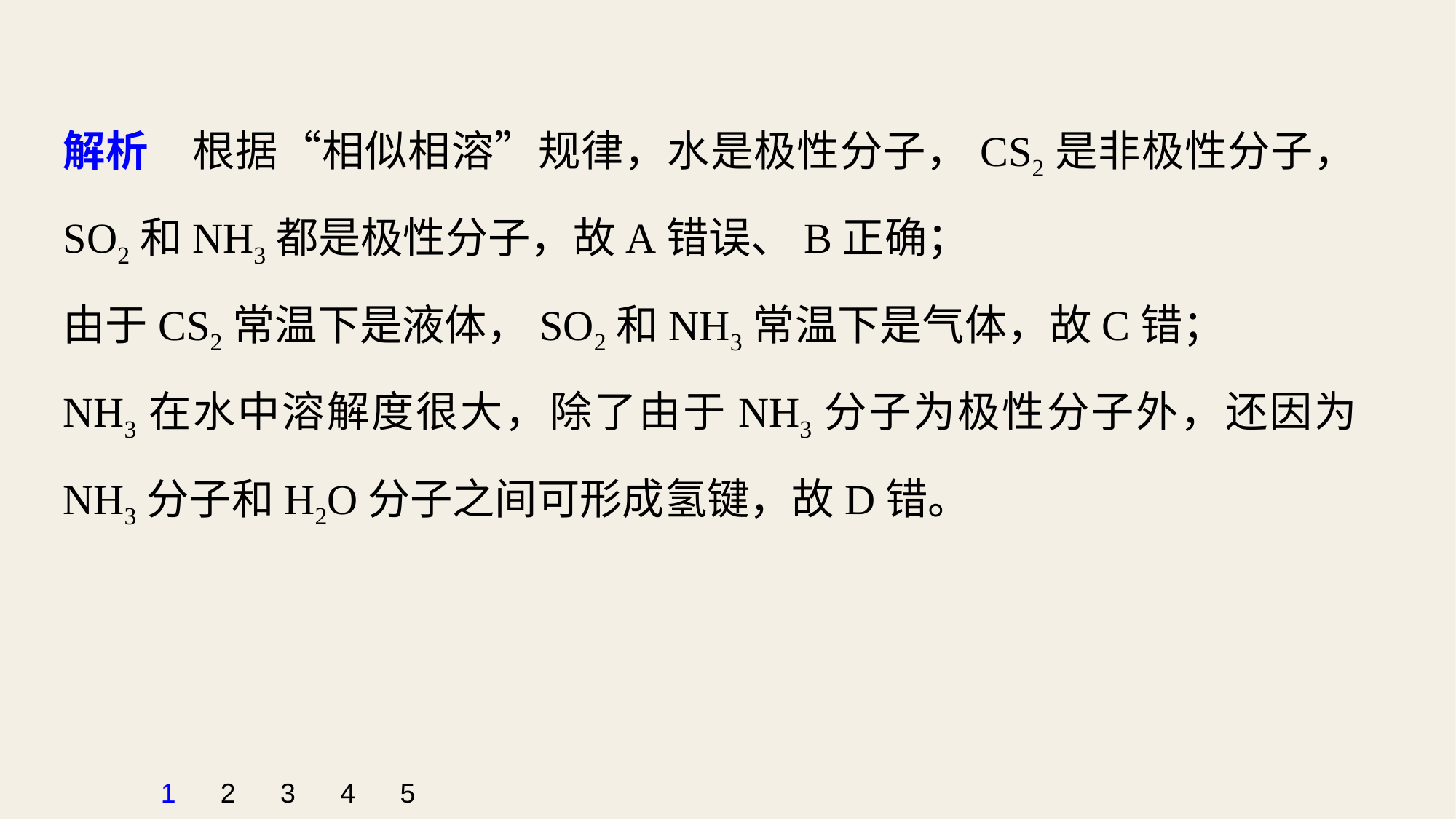

解析　根据“相似相溶”规律，水是极性分子，CS2是非极性分子，SO2和NH3都是极性分子，故A错误、B正确；
由于CS2常温下是液体，SO2和NH3常温下是气体，故C错；
NH3在水中溶解度很大，除了由于NH3分子为极性分子外，还因为NH3分子和H2O分子之间可形成氢键，故D错。
1
2
3
4
5